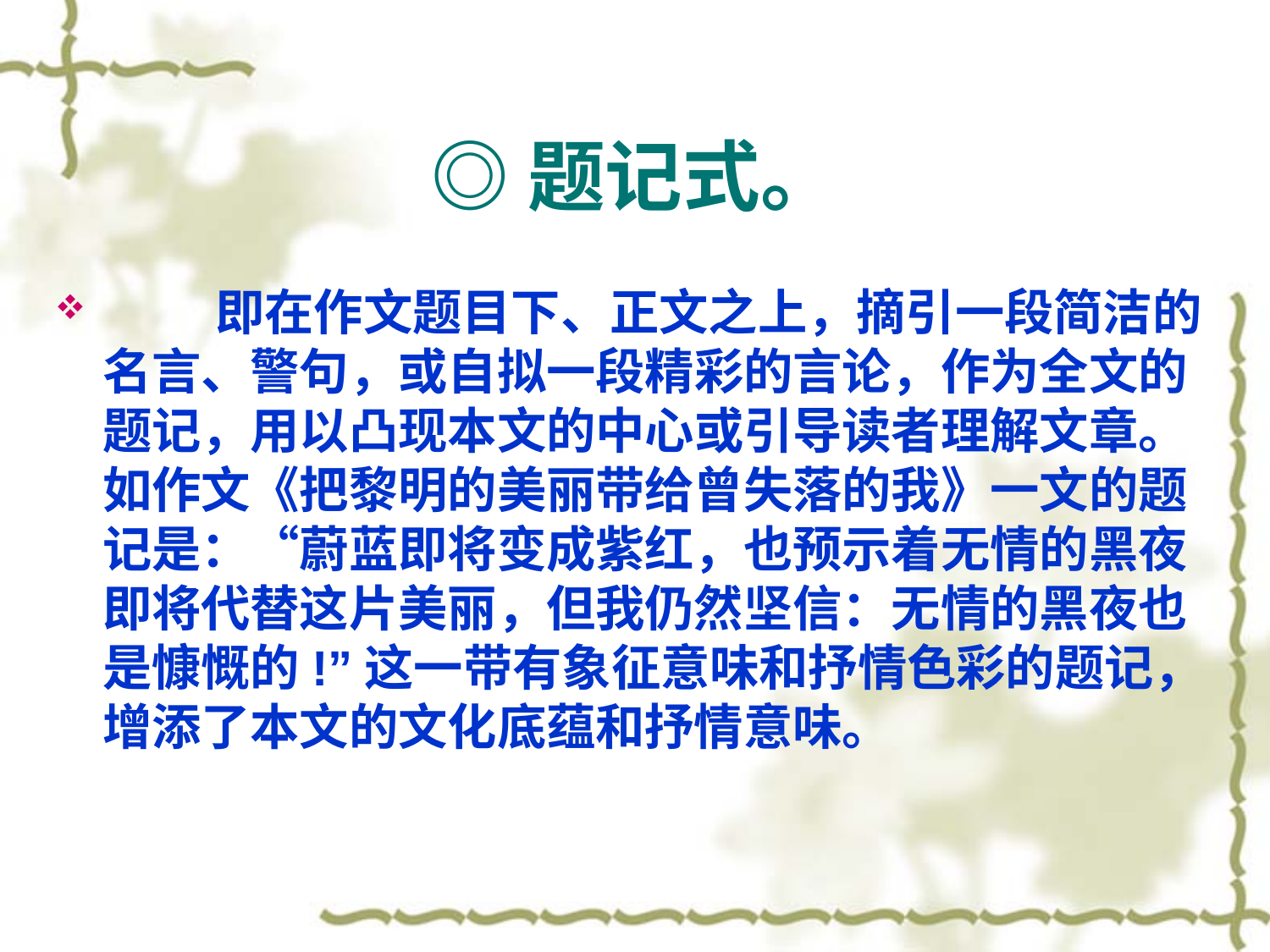

# ◎题记式。
         即在作文题目下、正文之上，摘引一段简洁的名言、警句，或自拟一段精彩的言论，作为全文的题记，用以凸现本文的中心或引导读者理解文章。如作文《把黎明的美丽带给曾失落的我》一文的题记是：“蔚蓝即将变成紫红，也预示着无情的黑夜即将代替这片美丽，但我仍然坚信：无情的黑夜也是慷慨的!”这一带有象征意味和抒情色彩的题记，增添了本文的文化底蕴和抒情意味。
132